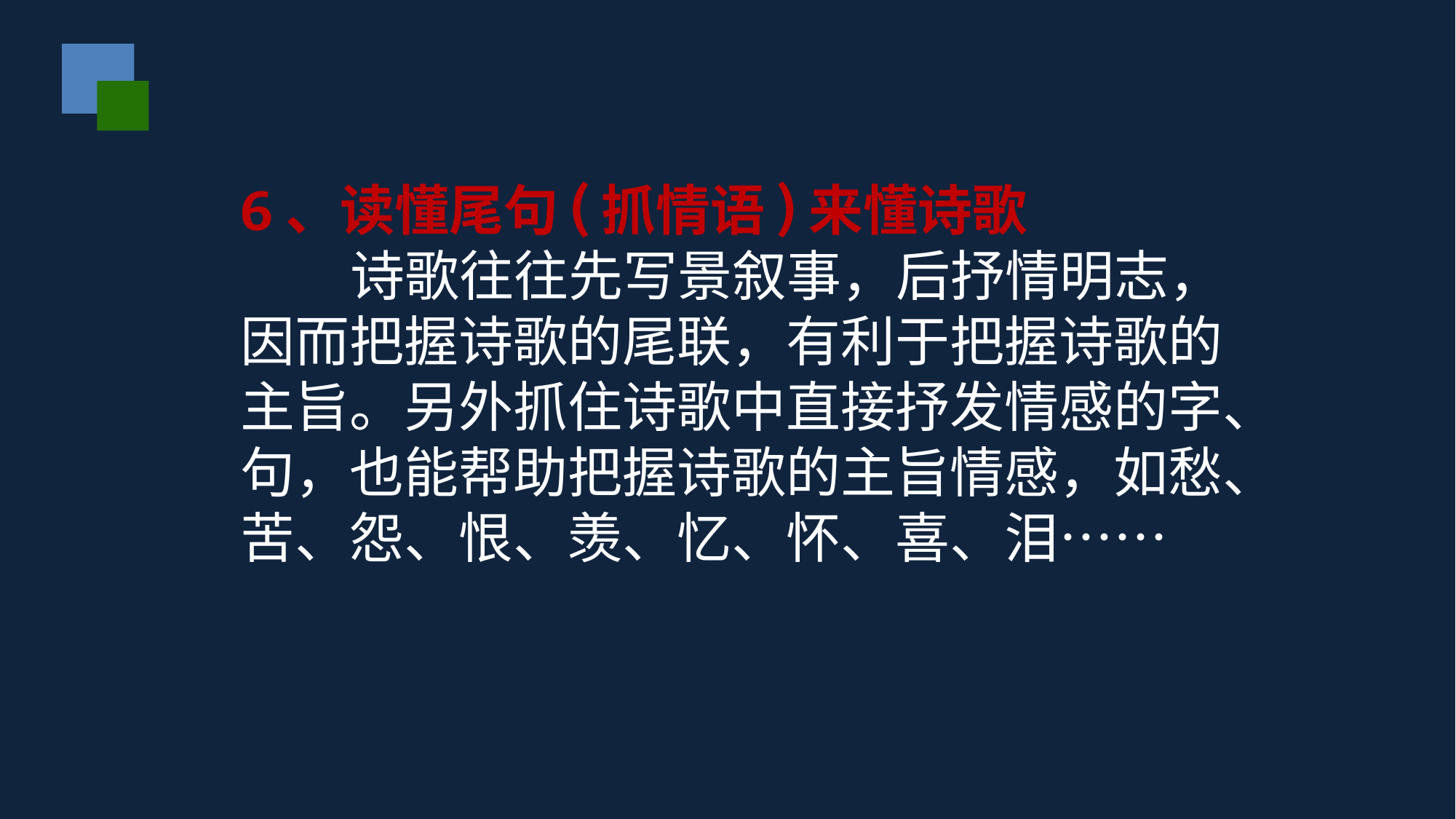

6、读懂尾句(抓情语)来懂诗歌
        诗歌往往先写景叙事，后抒情明志，因而把握诗歌的尾联，有利于把握诗歌的主旨。另外抓住诗歌中直接抒发情感的字、句，也能帮助把握诗歌的主旨情感，如愁、苦、怨、恨、羡、忆、怀、喜、泪……